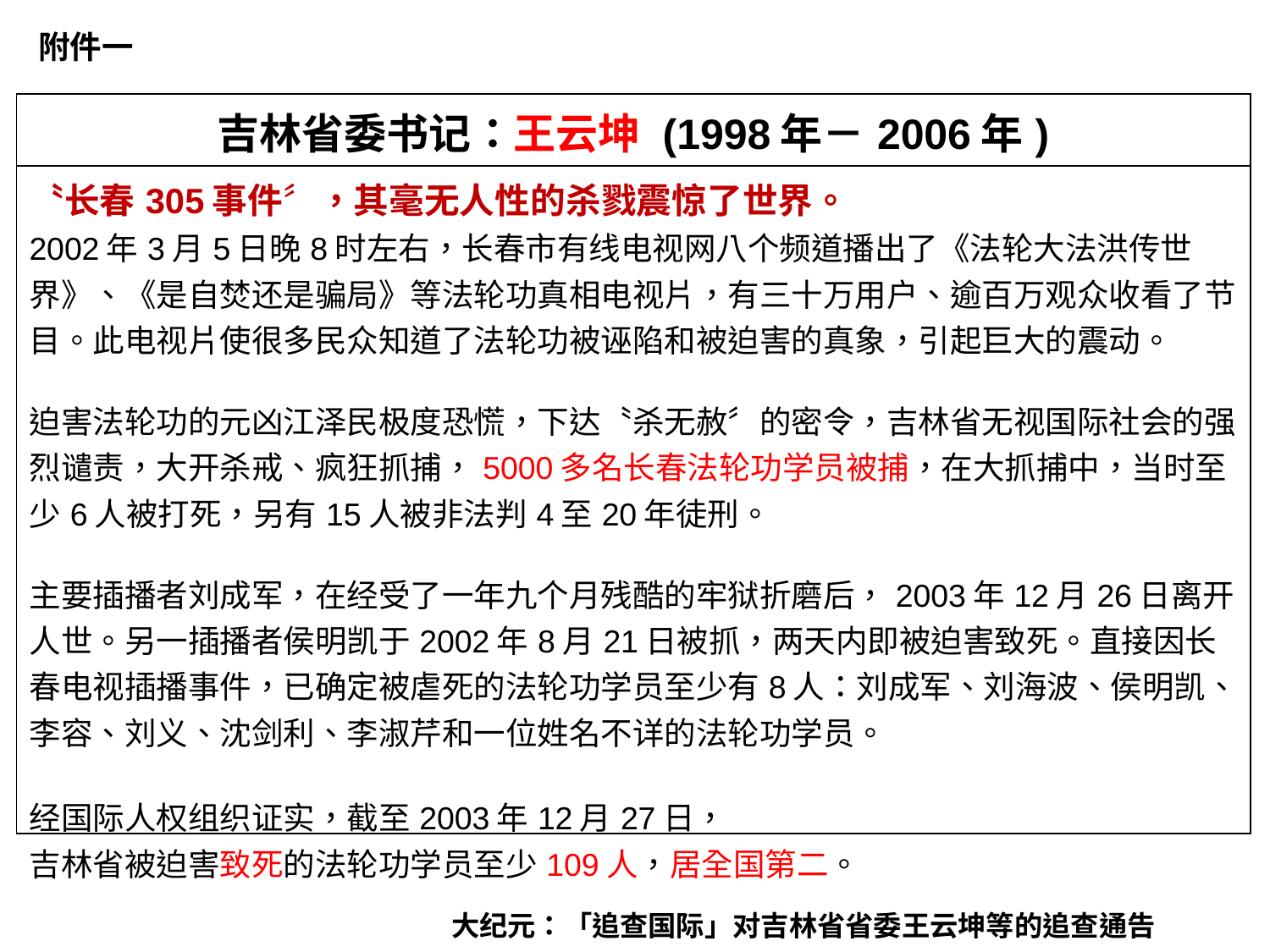

附件一
| 吉林省委书记：王云坤 (1998年－2006年) |
| --- |
| 〝长春305事件〞，其毫无人性的杀戮震惊了世界。 2002年3月5日晚8时左右，长春市有线电视网八个频道播出了《法轮大法洪传世界》、《是自焚还是骗局》等法轮功真相电视片，有三十万用户、逾百万观众收看了节目。此电视片使很多民众知道了法轮功被诬陷和被迫害的真象，引起巨大的震动。 迫害法轮功的元凶江泽民极度恐慌，下达〝杀无赦〞的密令，吉林省无视国际社会的强烈谴责，大开杀戒、疯狂抓捕，5000多名长春法轮功学员被捕，在大抓捕中，当时至少6人被打死，另有15人被非法判4至20年徒刑。 主要插播者刘成军，在经受了一年九个月残酷的牢狱折磨后，2003年12月26日离开人世。另一插播者侯明凯于2002年8月21日被抓，两天内即被迫害致死。直接因长春电视插播事件，已确定被虐死的法轮功学员至少有8人：刘成军、刘海波、侯明凯、李容、刘义、沈剑利、李淑芹和一位姓名不详的法轮功学员。 经国际人权组织证实，截至2003年12月27日， 吉林省被迫害致死的法轮功学员至少109人，居全国第二。 |
大纪元：「追查国际」对吉林省省委王云坤等的追查通告